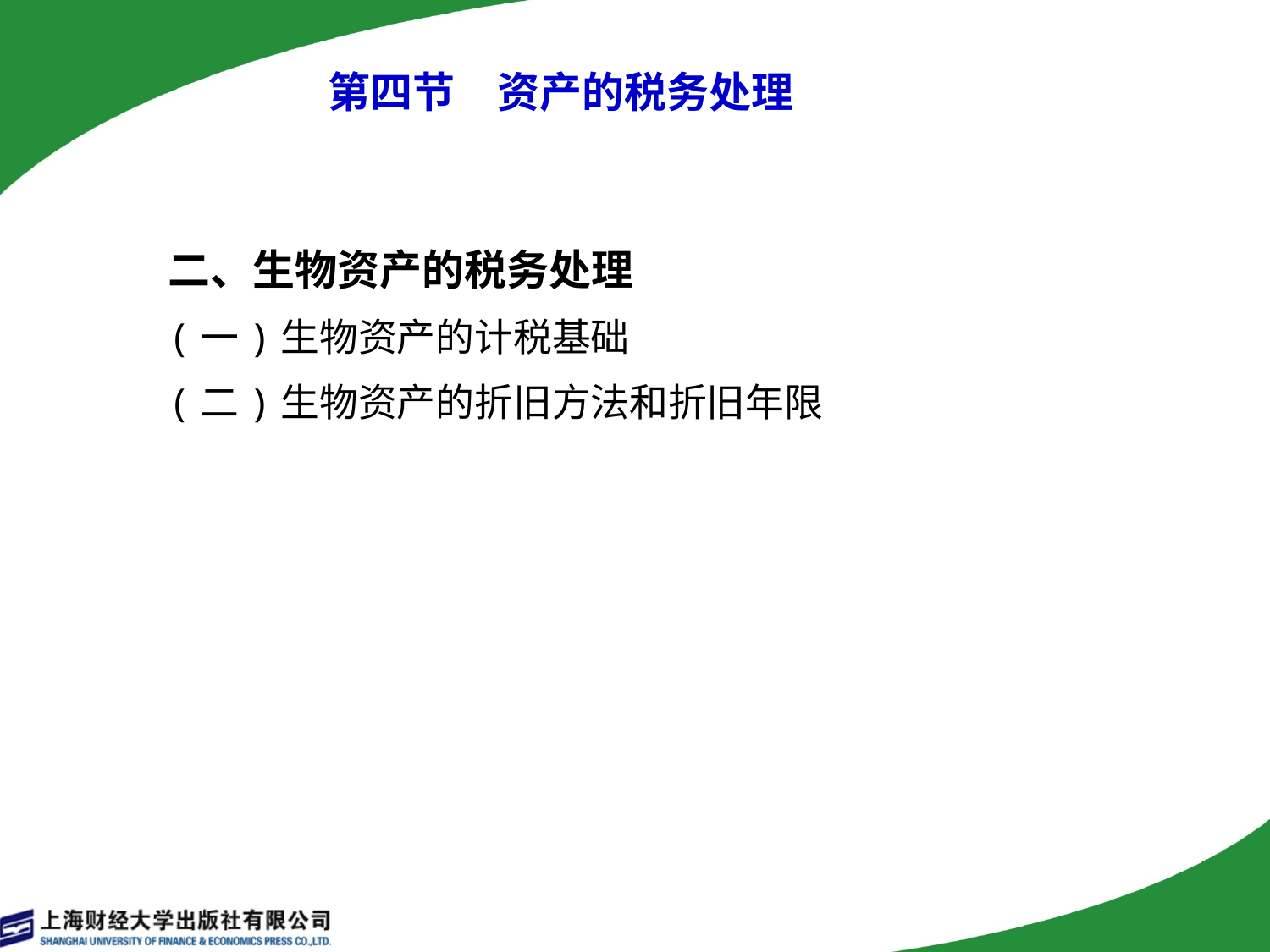

# 第四节　资产的税务处理

二、生物资产的税务处理
(一)生物资产的计税基础
(二)生物资产的折旧方法和折旧年限